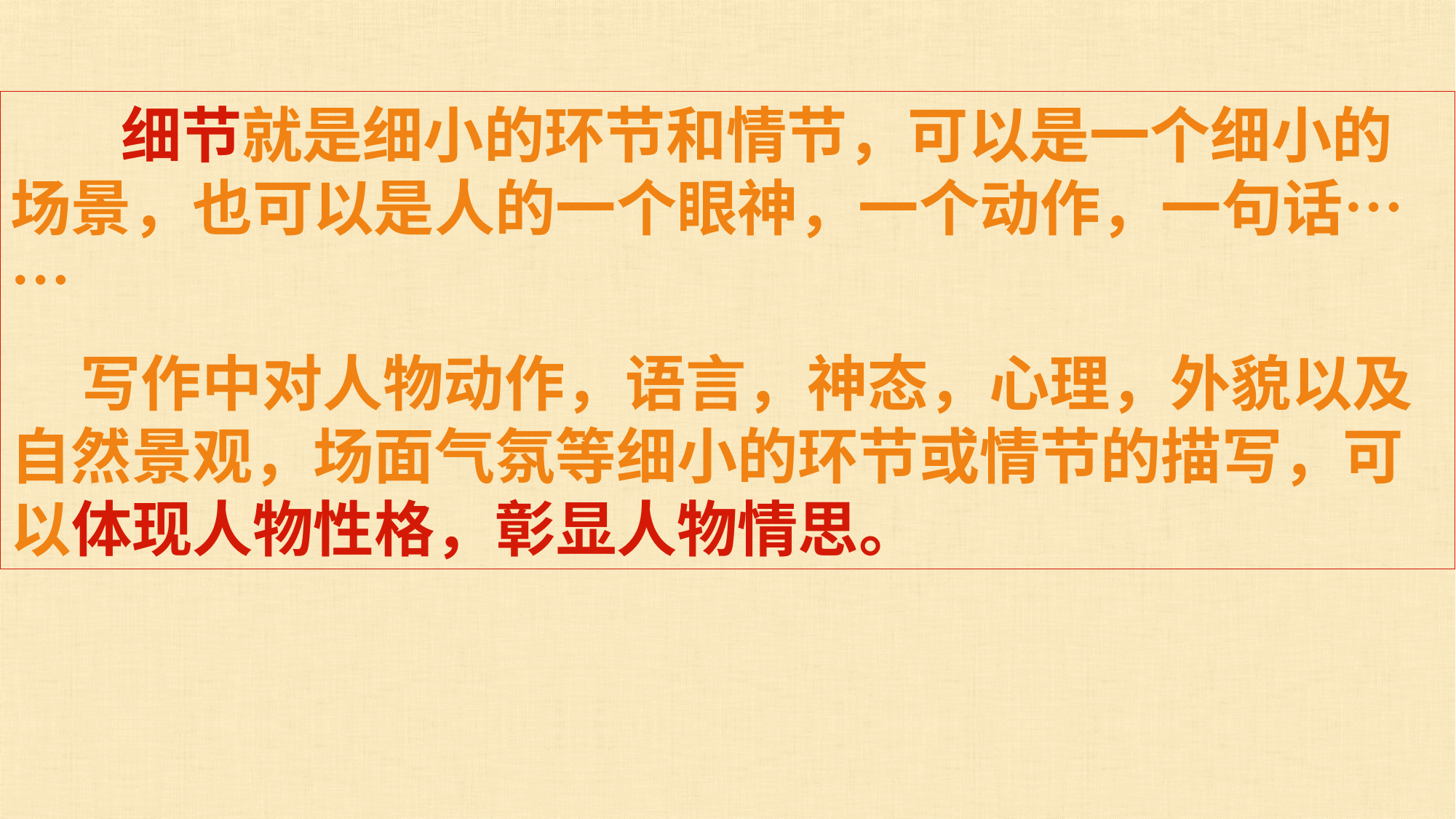

细节就是细小的环节和情节，可以是一个细小的场景，也可以是人的一个眼神，一个动作，一句话……
    写作中对人物动作，语言，神态，心理，外貌以及自然景观，场面气氛等细小的环节或情节的描写，可以体现人物性格，彰显人物情思。